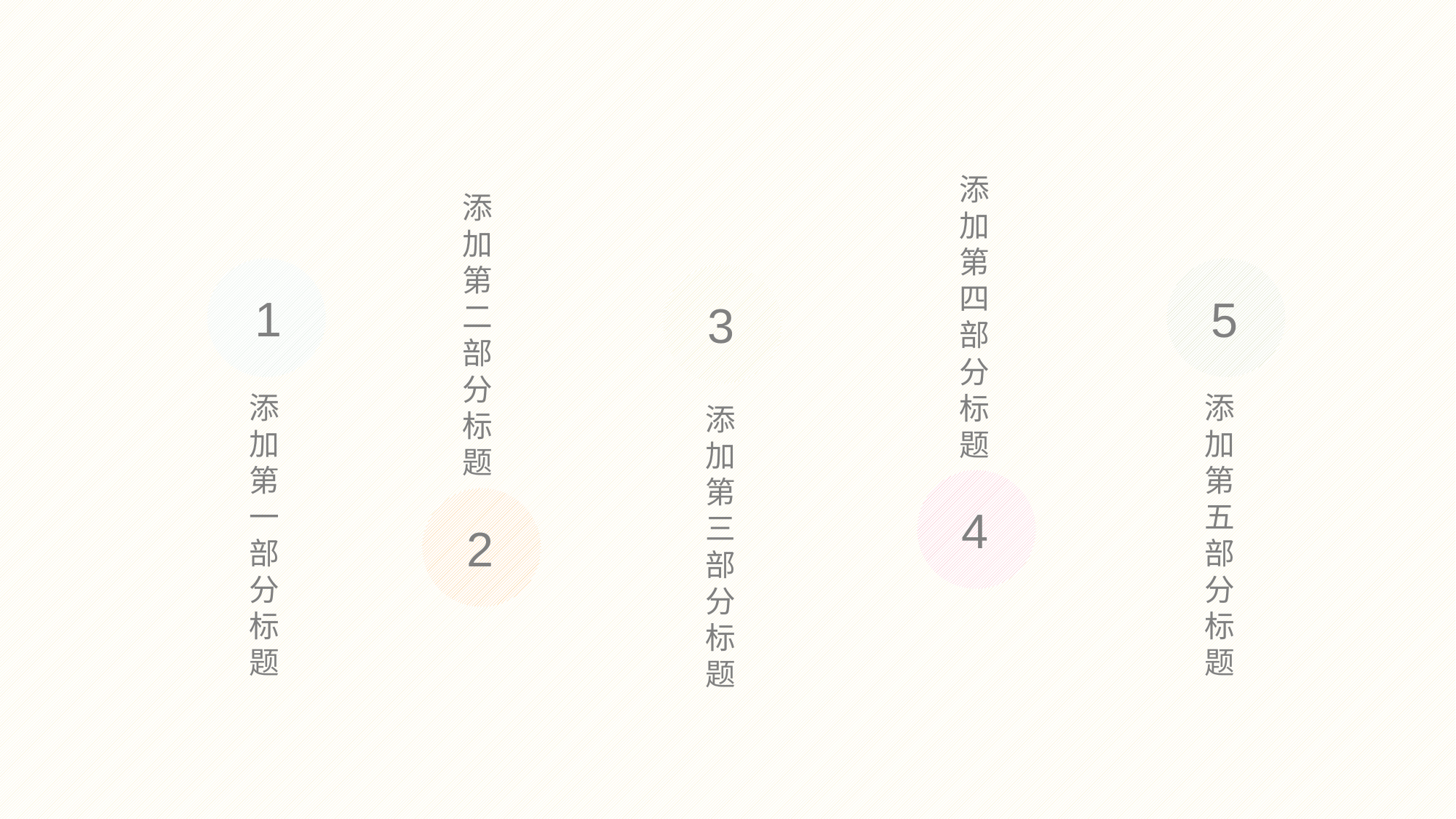

添加第四部分标题
添加第二部分标题

1

5

3
添加第一部分标题
添加第五部分标题
添加第三部分标题

4

2